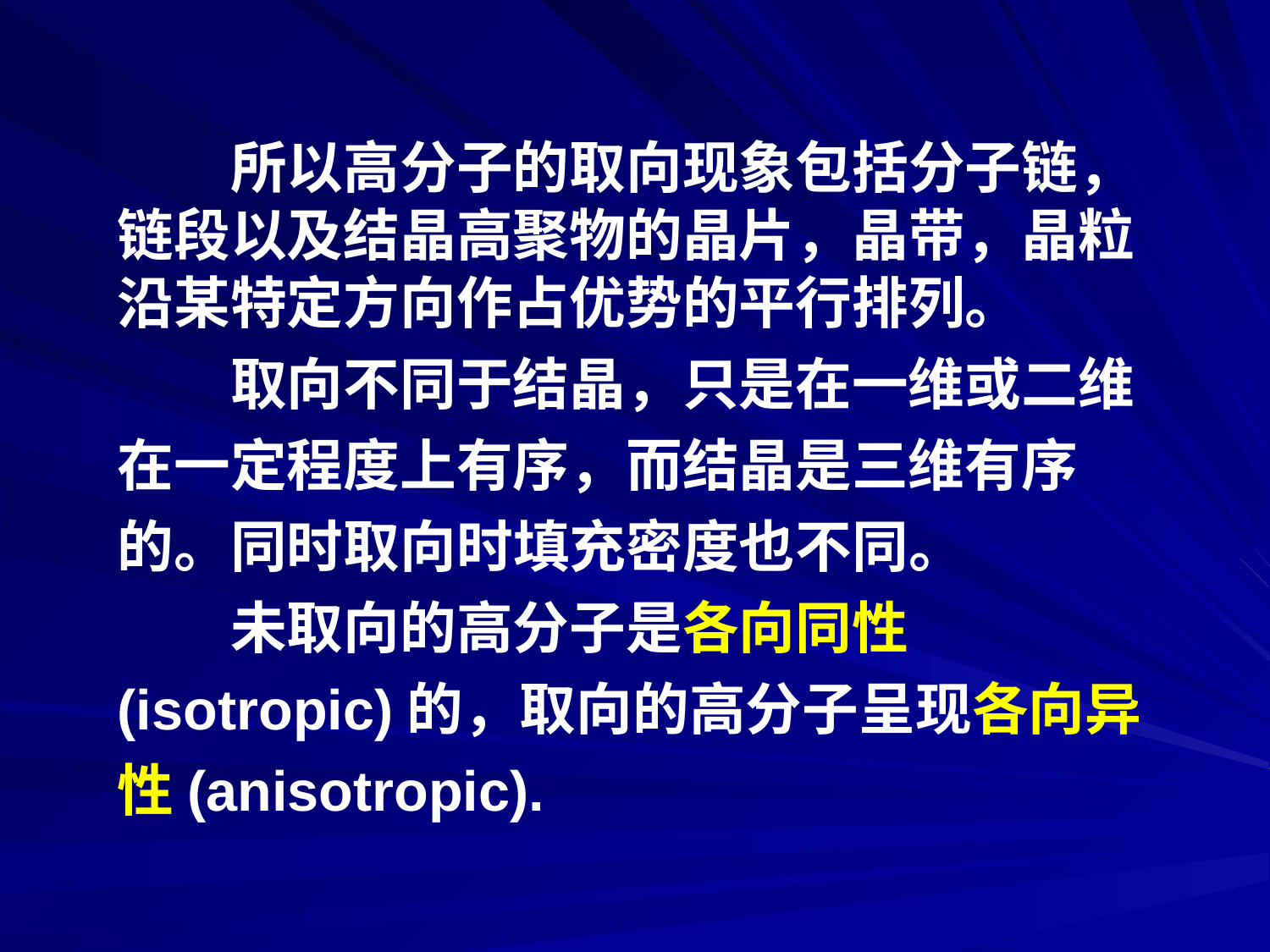

所以高分子的取向现象包括分子链，链段以及结晶高聚物的晶片，晶带，晶粒沿某特定方向作占优势的平行排列。
　　取向不同于结晶，只是在一维或二维在一定程度上有序，而结晶是三维有序的。同时取向时填充密度也不同。
　　未取向的高分子是各向同性(isotropic)的，取向的高分子呈现各向异性(anisotropic).